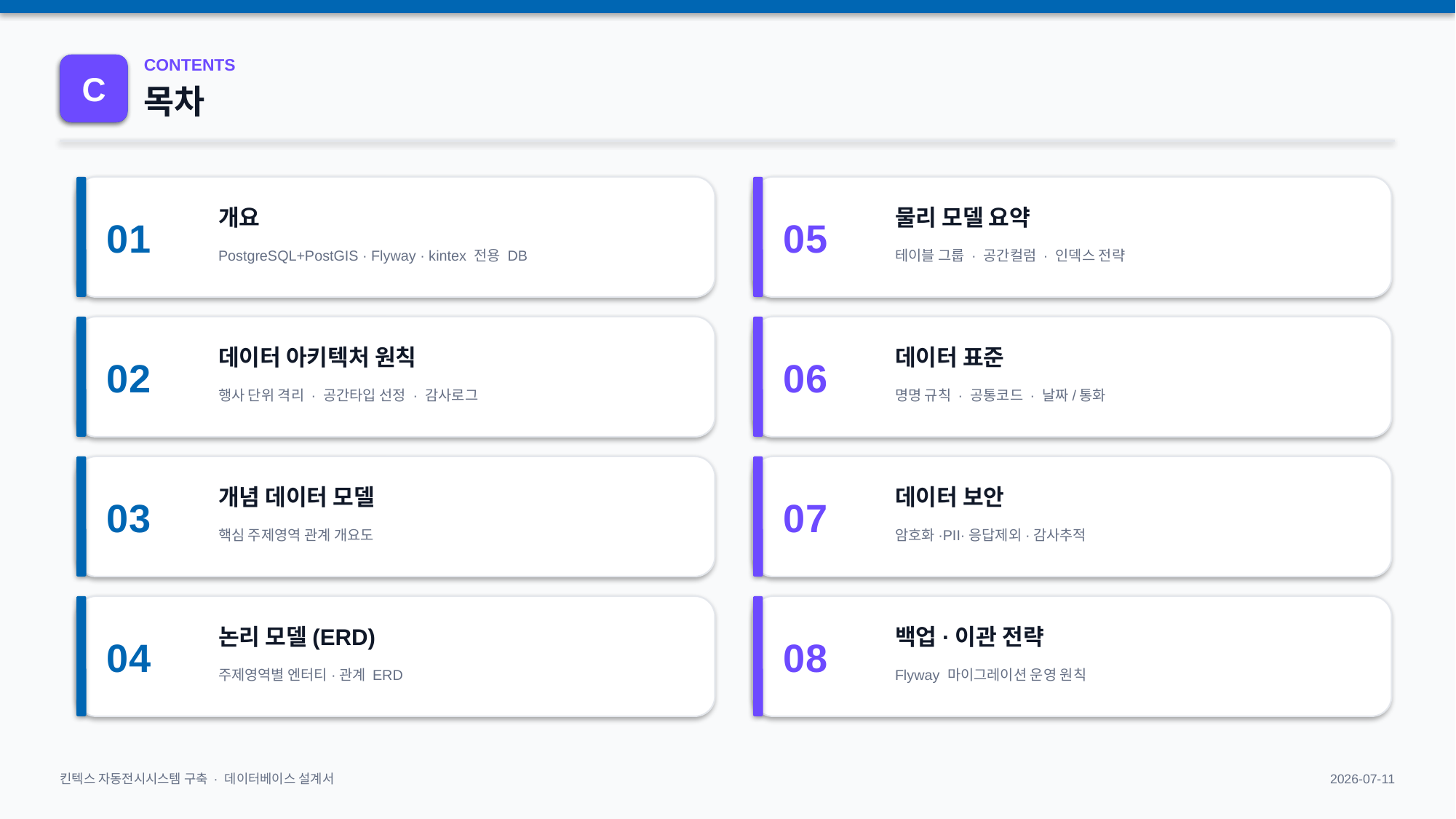

00

C
CONTENTS
목차

01

05
개요
물리 모델 요약
PostgreSQL+PostGIS · Flyway · kintex 전용 DB
테이블 그룹 · 공간컬럼 · 인덱스 전략

02

06
데이터 아키텍처 원칙
데이터 표준
행사 단위 격리 · 공간타입 선정 · 감사로그
명명 규칙 · 공통코드 · 날짜/통화

03

07
개념 데이터 모델
데이터 보안
핵심 주제영역 관계 개요도
암호화·PII·응답제외·감사추적

04

08
논리 모델(ERD)
백업·이관 전략
주제영역별 엔터티·관계 ERD
Flyway 마이그레이션 운영 원칙
킨텍스 자동전시시스템 구축 · 데이터베이스 설계서
2026-07-11